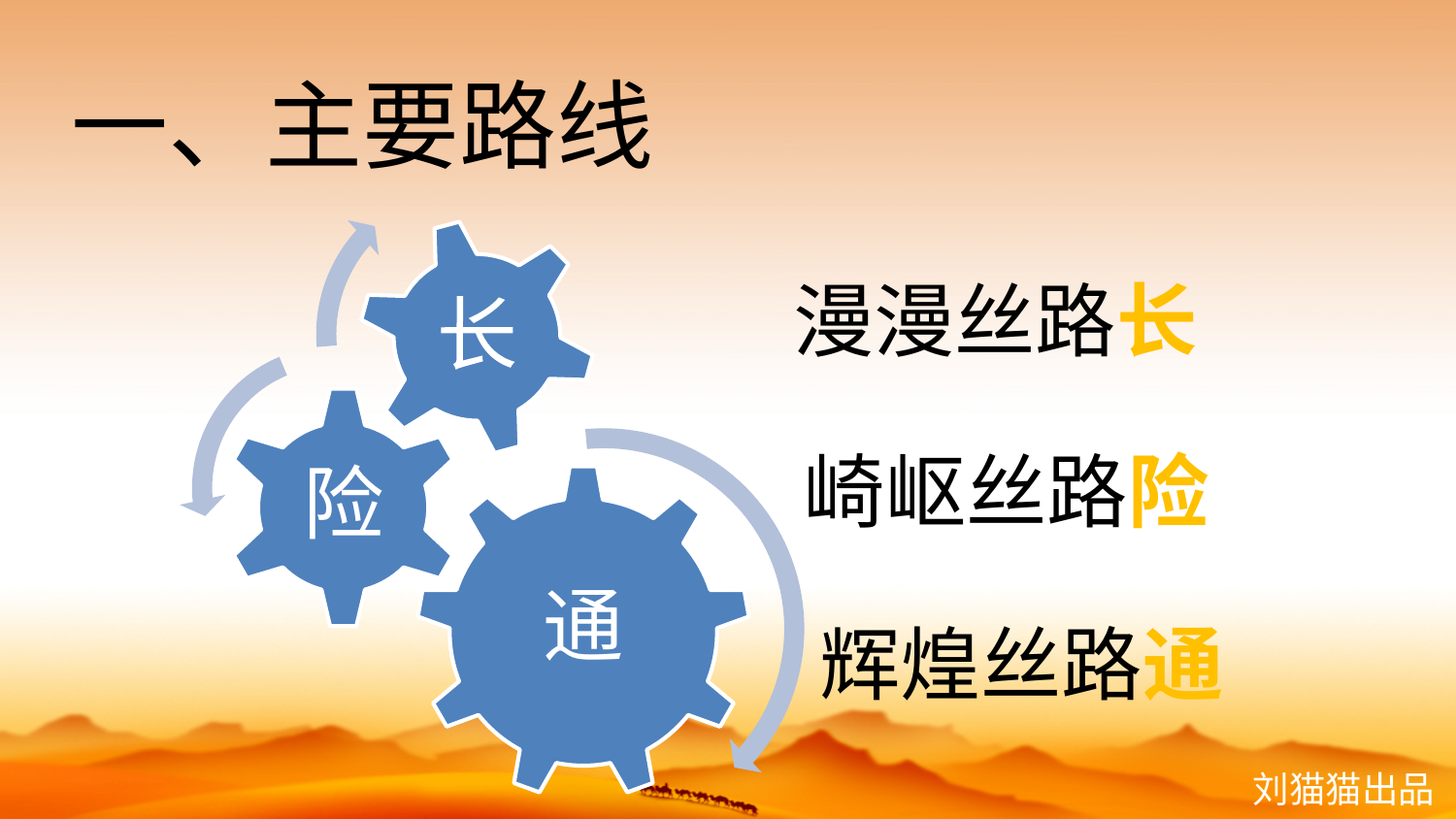

# 一、主要路线
通
险
长
漫漫丝路长
崎岖丝路险
辉煌丝路通
刘猫猫出品